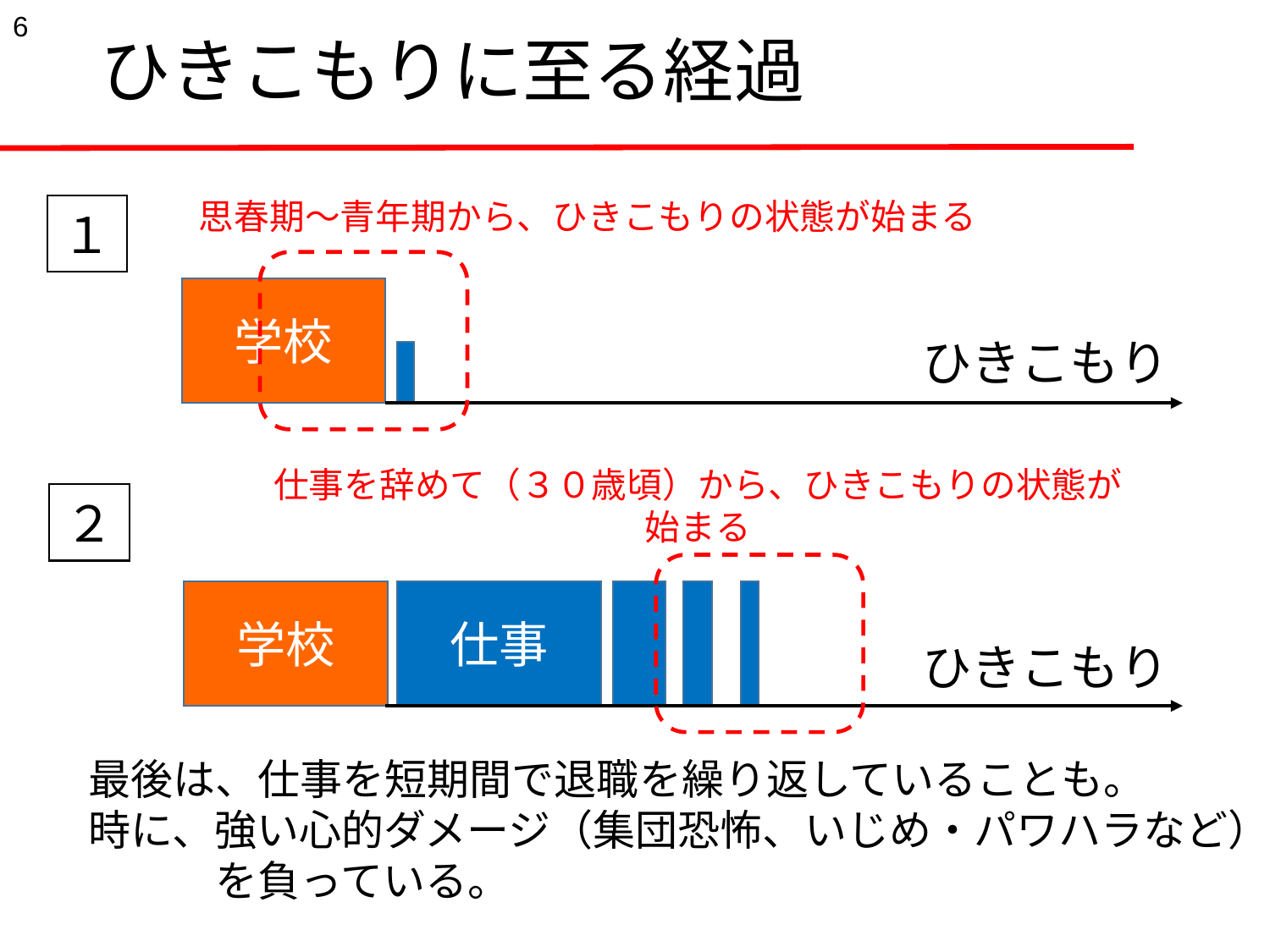

6
# ひきこもりに至る経過
思春期～青年期から、ひきこもりの状態が始まる
１

学校
ひきこもり

仕事を辞めて（３０歳頃）から、ひきこもりの状態が始まる
２

学校
仕事
ひきこもり
最後は、仕事を短期間で退職を繰り返していることも。
時に、強い心的ダメージ（集団恐怖、いじめ・パワハラなど）
　　　を負っている。